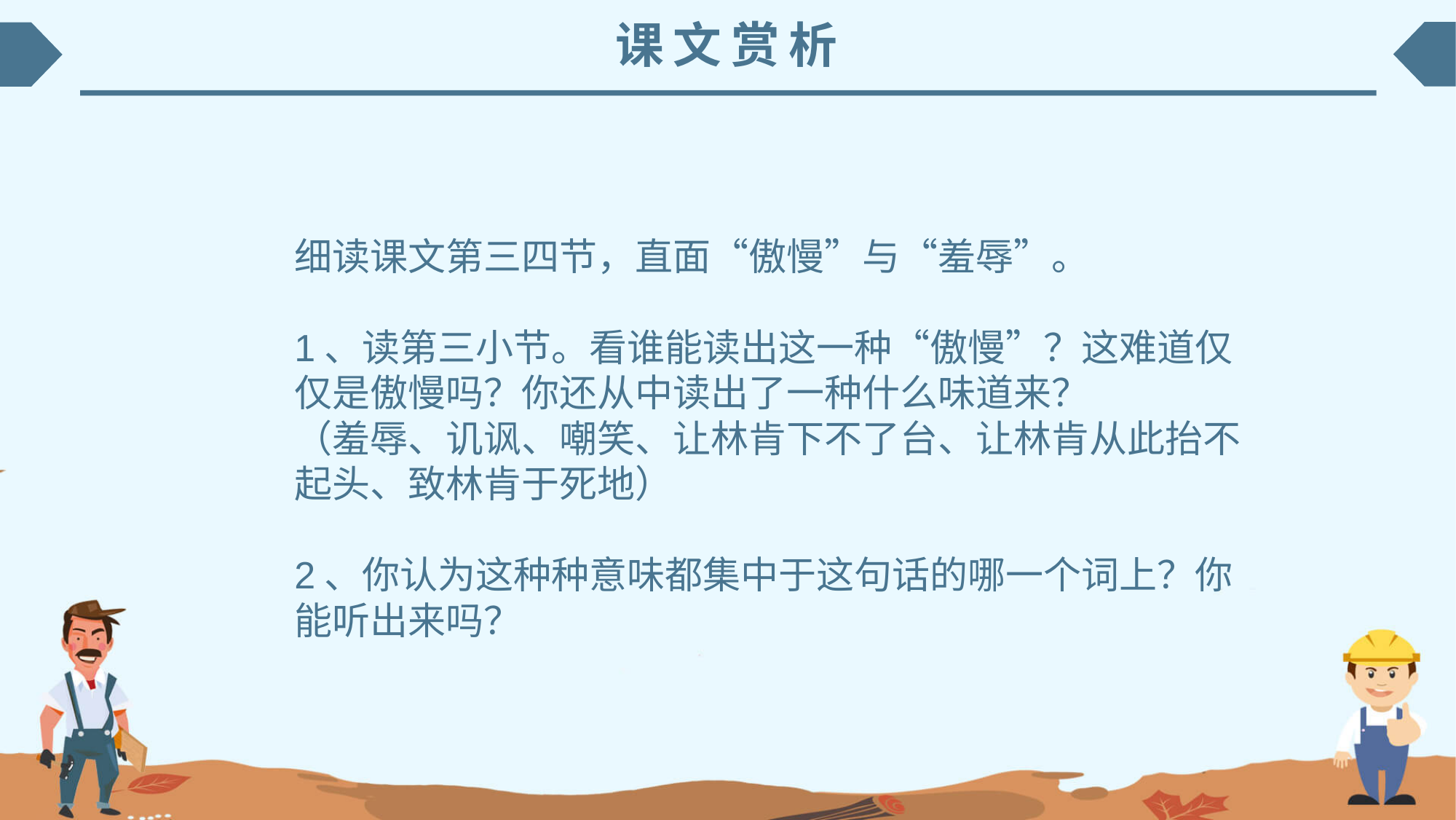

课文赏析

细读课文第三四节，直面“傲慢”与“羞辱”。

1、读第三小节。看谁能读出这一种“傲慢”？这难道仅仅是傲慢吗？你还从中读出了一种什么味道来？
（羞辱、讥讽、嘲笑、让林肯下不了台、让林肯从此抬不起头、致林肯于死地）

2、你认为这种种意味都集中于这句话的哪一个词上？你能听出来吗？